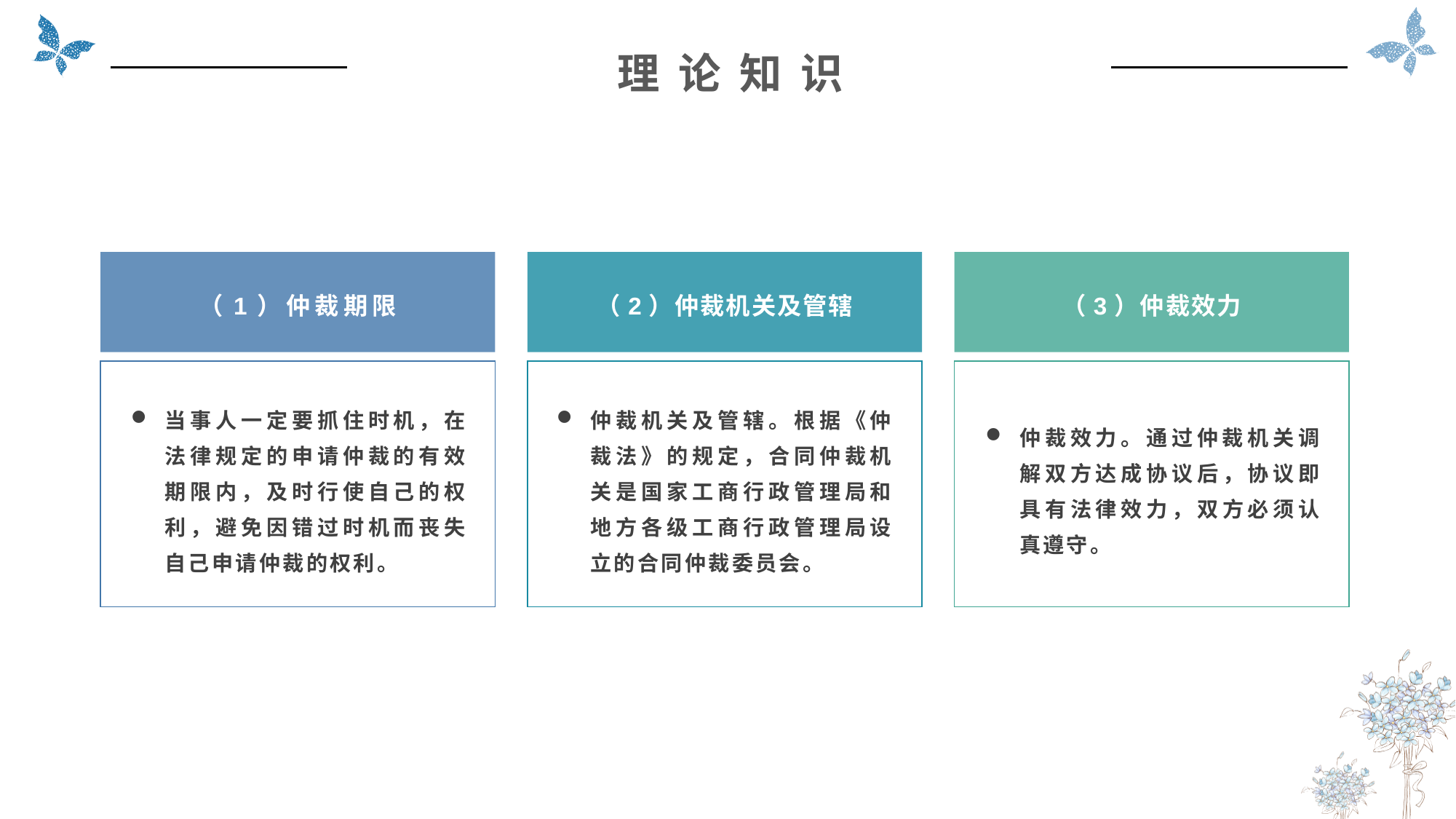

理 论 知 识

（2）仲裁机关及管辖
（3）仲裁效力
（1）仲裁期限

当事人一定要抓住时机，在法律规定的申请仲裁的有效期限内，及时行使自己的权利，避免因错过时机而丧失自己申请仲裁的权利。
仲裁机关及管辖。根据《仲裁法》的规定，合同仲裁机关是国家工商行政管理局和地方各级工商行政管理局设立的合同仲裁委员会。
仲裁效力。通过仲裁机关调解双方达成协议后，协议即具有法律效力，双方必须认真遵守。